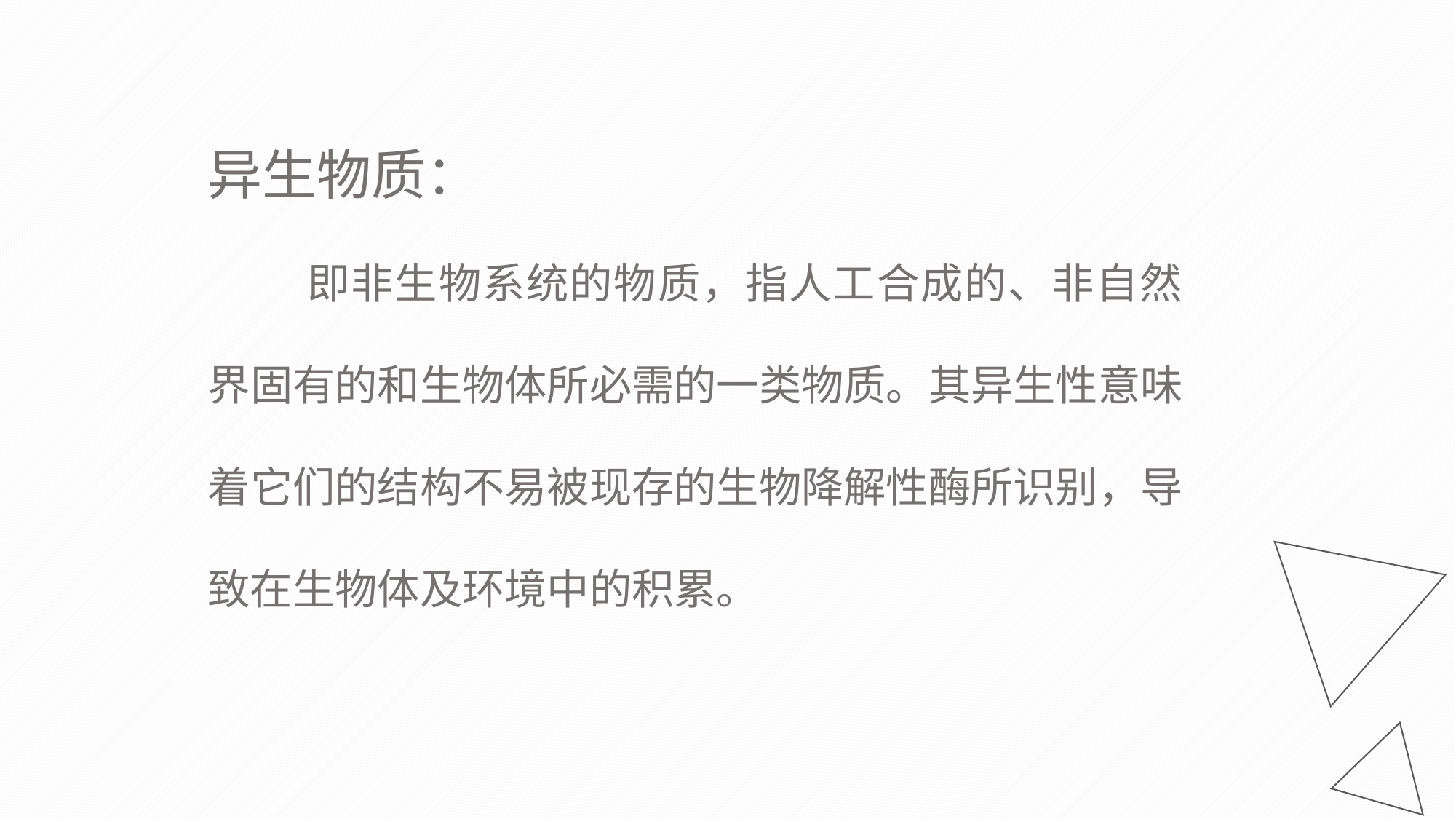

异生物质：
        即非生物系统的物质，指人工合成的、非自然界固有的和生物体所必需的一类物质。其异生性意味着它们的结构不易被现存的生物降解性酶所识别，导致在生物体及环境中的积累。